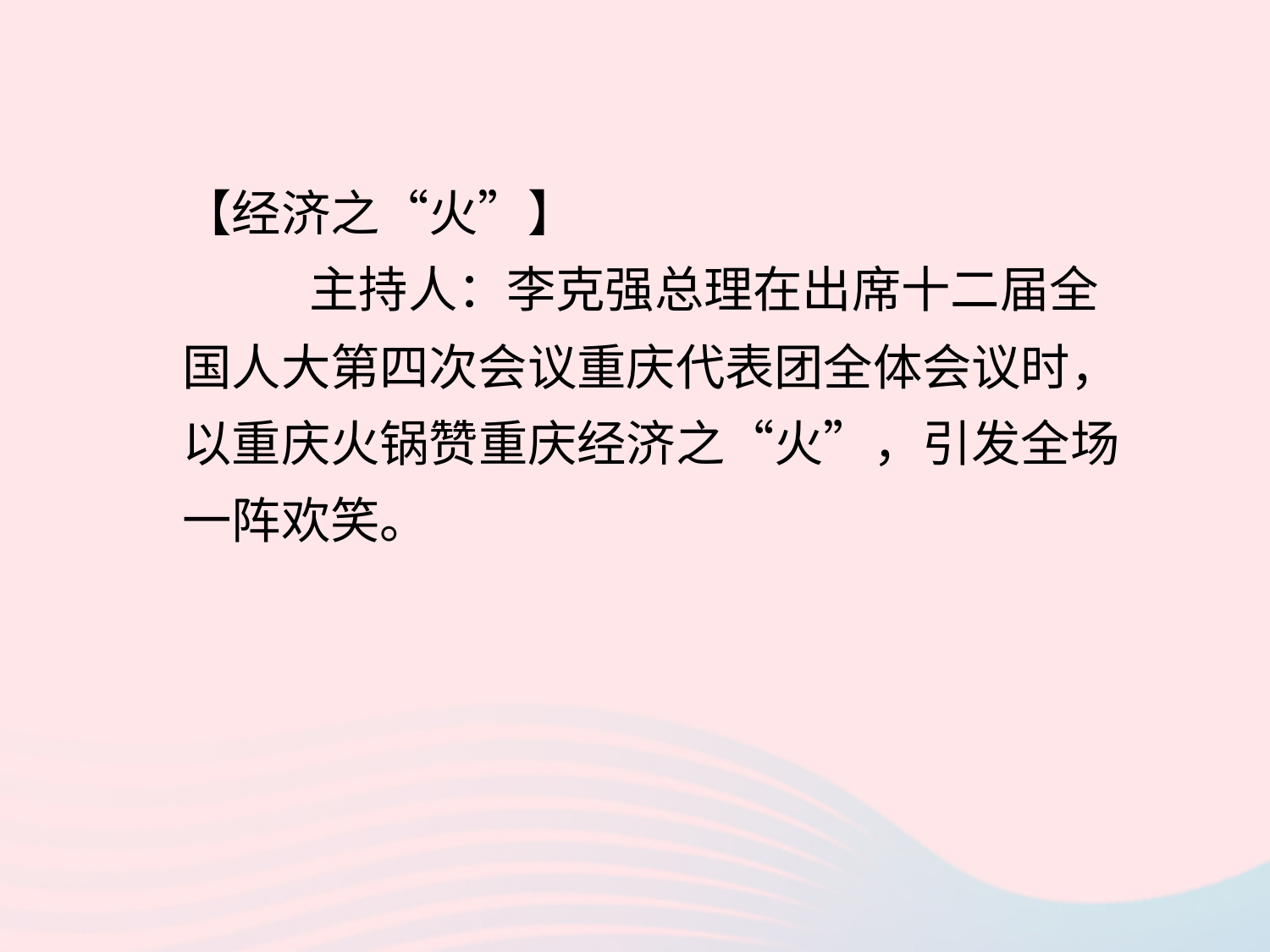

【经济之“火”】
	主持人：李克强总理在出席十二届全国人大第四次会议重庆代表团全体会议时，以重庆火锅赞重庆经济之“火”，引发全场一阵欢笑。